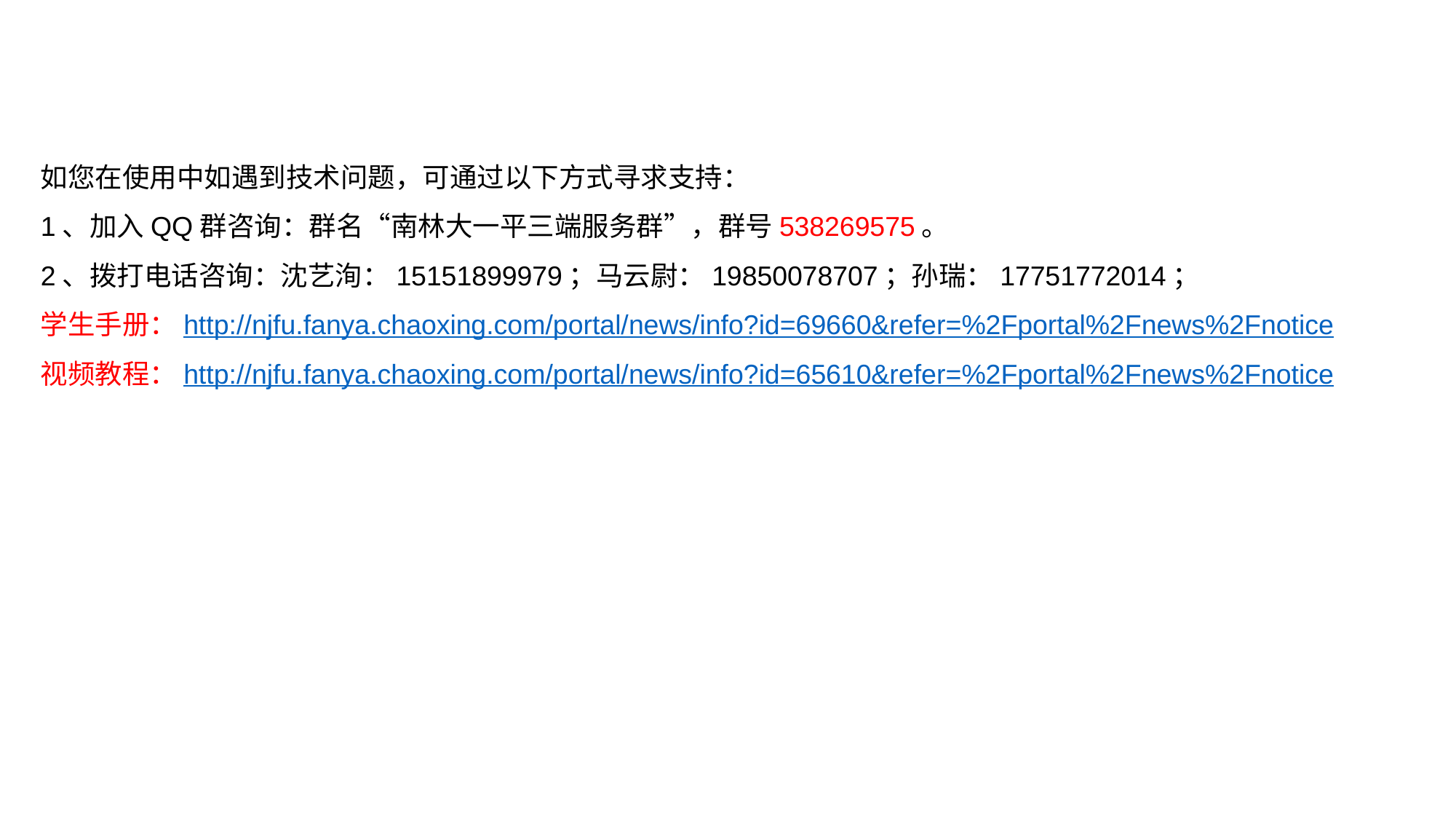

如您在使用中如遇到技术问题，可通过以下方式寻求支持：
1、加入QQ群咨询：群名“南林大一平三端服务群”，群号538269575。
2、拨打电话咨询：沈艺洵：15151899979；马云尉：19850078707；孙瑞：17751772014；
学生手册：http://njfu.fanya.chaoxing.com/portal/news/info?id=69660&refer=%2Fportal%2Fnews%2Fnotice
视频教程：http://njfu.fanya.chaoxing.com/portal/news/info?id=65610&refer=%2Fportal%2Fnews%2Fnotice